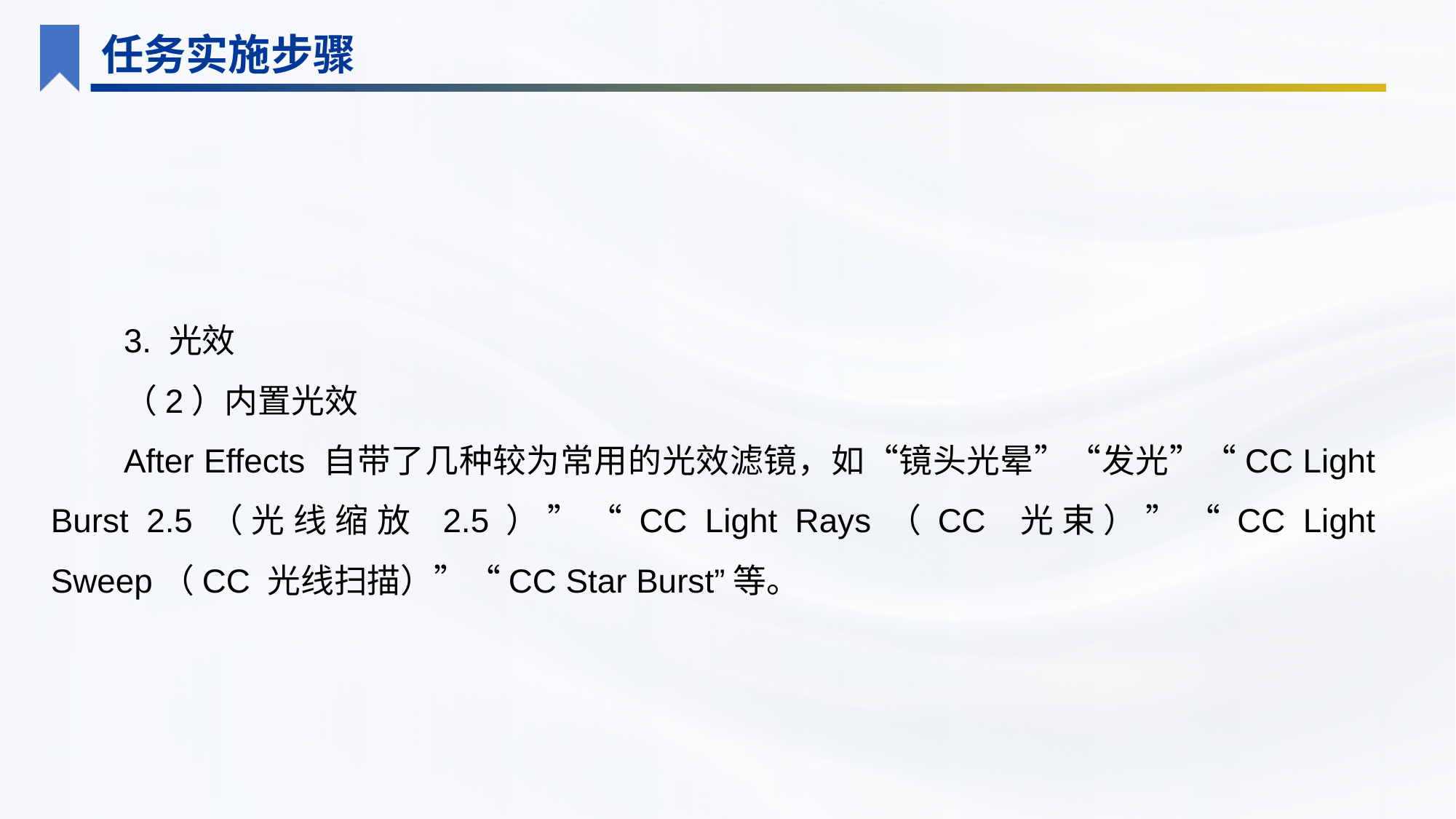

任务实施步骤
3. 光效
（2）内置光效
After Effects 自带了几种较为常用的光效滤镜，如“镜头光晕”“发光”“CC Light Burst 2.5（光线缩放 2.5）”“CC Light Rays（CC 光束）”“CC Light Sweep（CC 光线扫描）”“CC Star Burst”等。